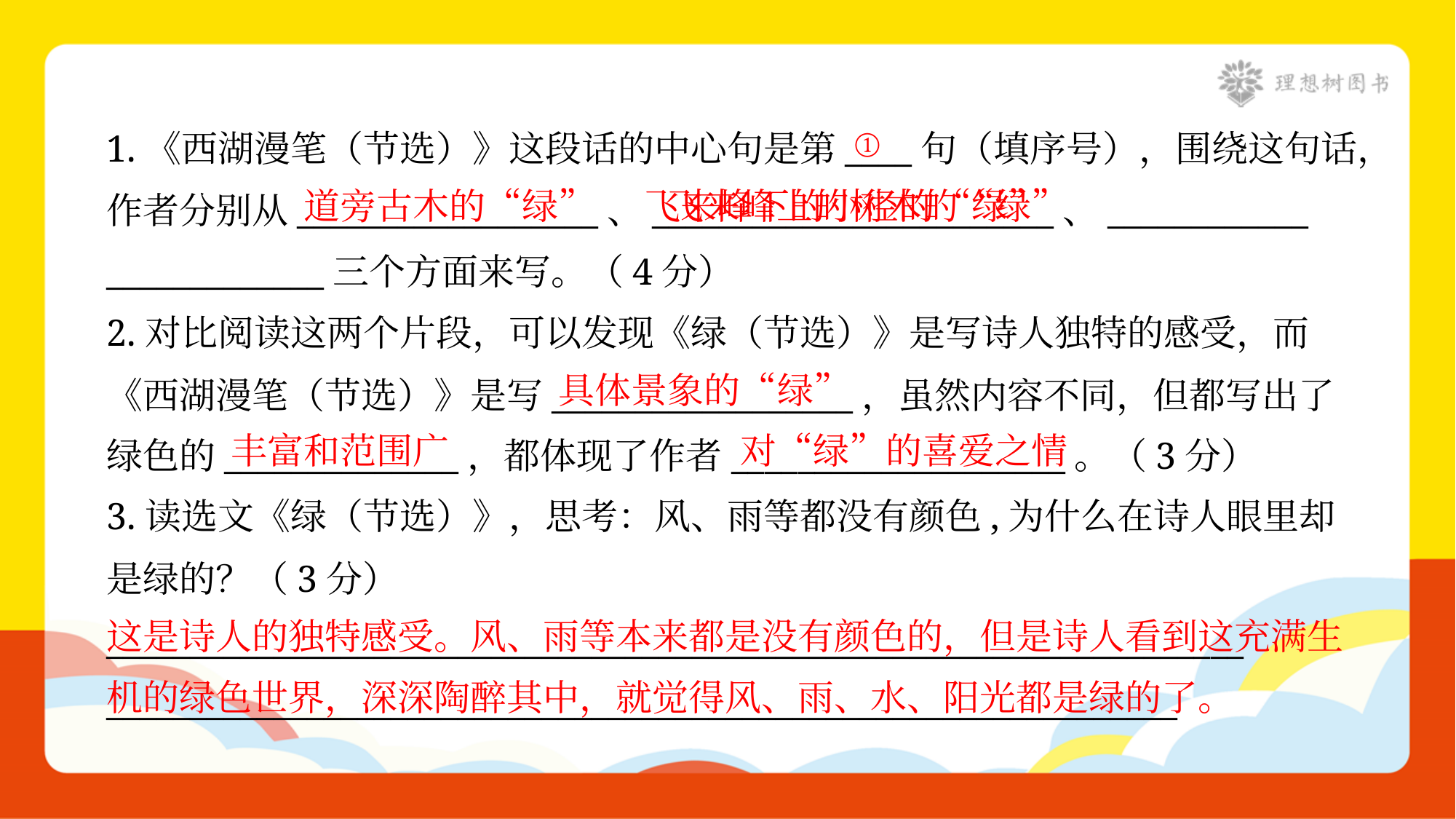

①
1.《西湖漫笔（节选）》这段话的中心句是第____句（填序号），围绕这句话，
作者分别从__________________、________________________、____________
_____________三个方面来写。（4分）
                                                         飞来峰下的小径的“绿”
道旁古木的“绿”
飞来峰上的树木的“绿”
2.对比阅读这两个片段，可以发现《绿（节选）》是写诗人独特的感受，而
《西湖漫笔（节选）》是写__________________，虽然内容不同，但都写出了
绿色的______________，都体现了作者____________________。（3分）
具体景象的“绿”
丰富和范围广
对“绿”的喜爱之情
3.读选文《绿（节选）》，思考：风、雨等都没有颜色,为什么在诗人眼里却
是绿的？（3分）
____________________________________________________________________
________________________________________________________________
这是诗人的独特感受。风、雨等本来都是没有颜色的，但是诗人看到这充满生机的绿色世界，深深陶醉其中，就觉得风、雨、水、阳光都是绿的了。